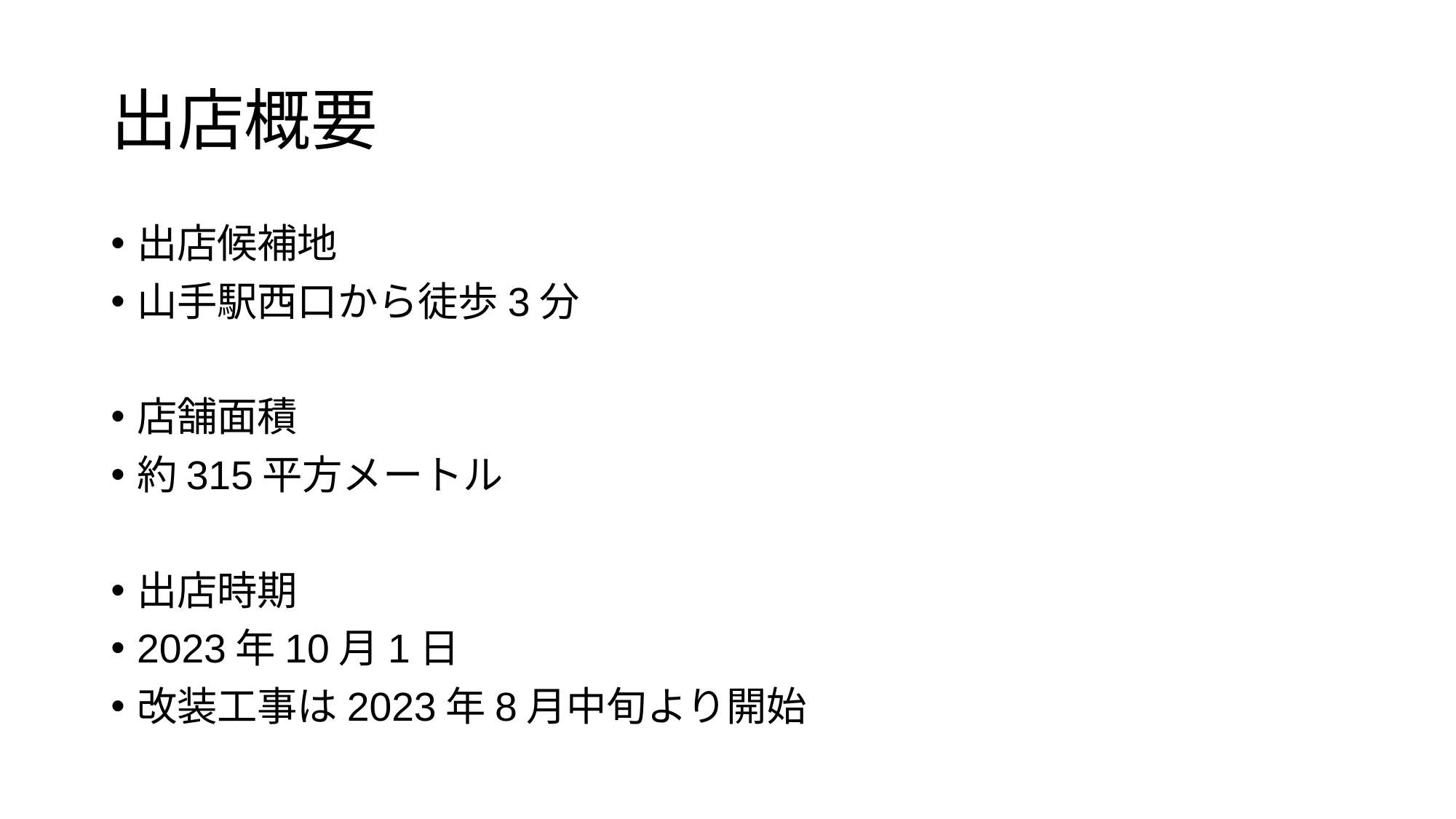

# 出店概要
出店候補地
山手駅西口から徒歩3分

店舗面積
約315平方メートル

出店時期
2023年10月1日
改装工事は2023年8月中旬より開始